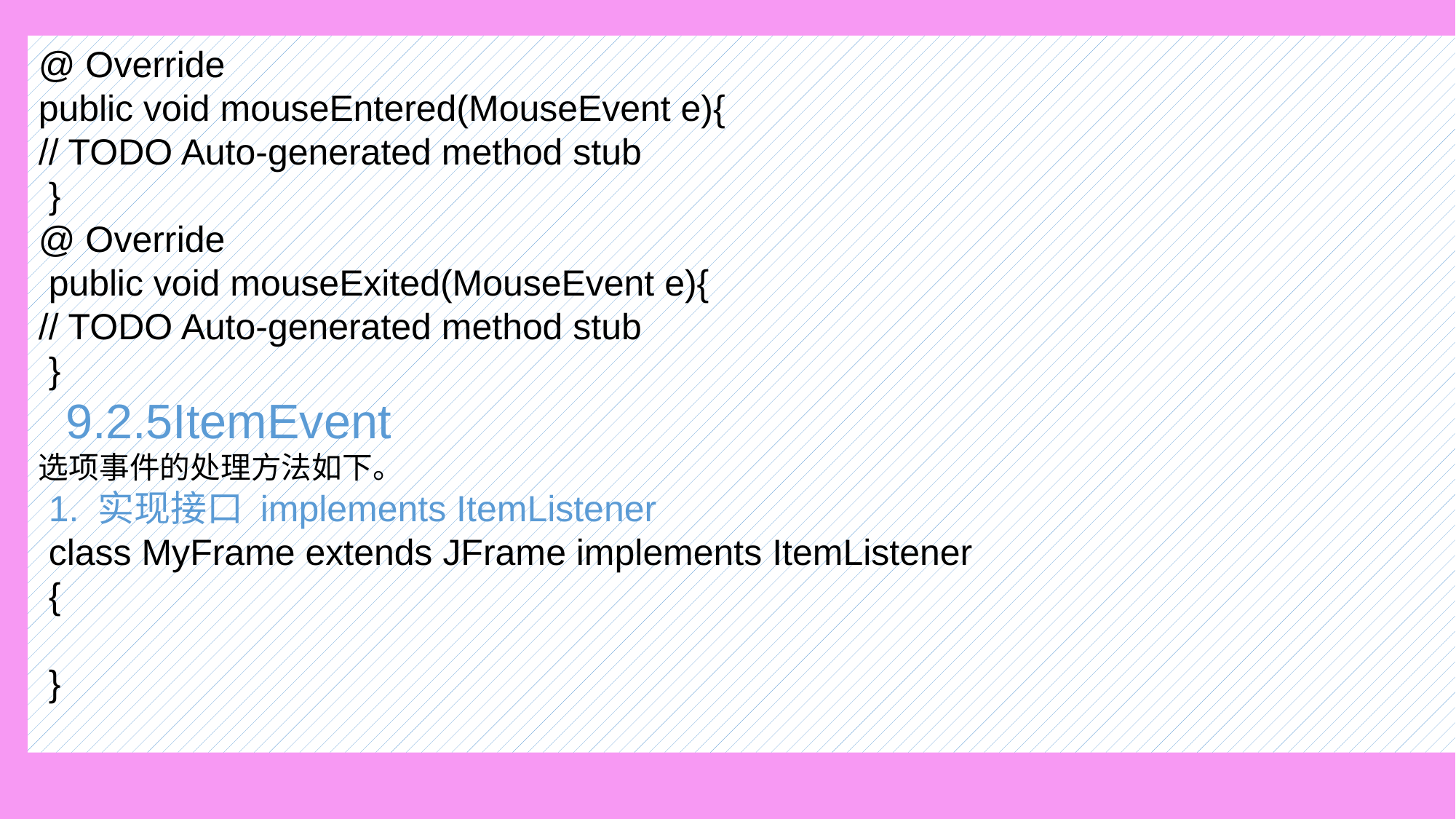

@ Override
public void mouseEntered(MouseEvent e){
// TODO Auto-generated method stub
 }
@ Override
 public void mouseExited(MouseEvent e){
// TODO Auto-generated method stub
 }
  9.2.5ItemEvent
选项事件的处理方法如下。
 1. 实现接口 implements ItemListener
 class MyFrame extends JFrame implements ItemListener
 {

 }